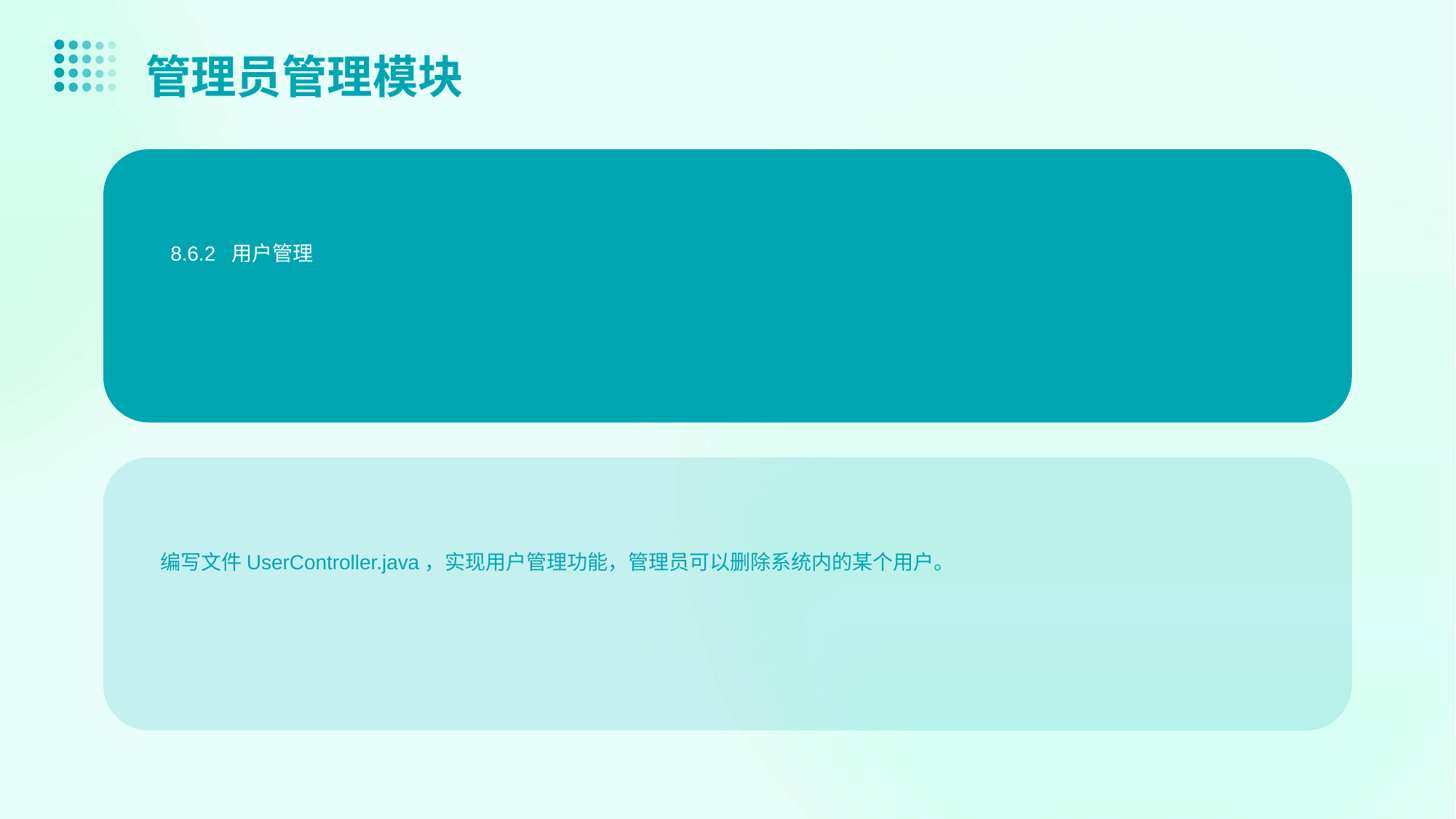

管理员管理模块

8.6.2  用户管理

编写文件UserController.java，实现用户管理功能，管理员可以删除系统内的某个用户。